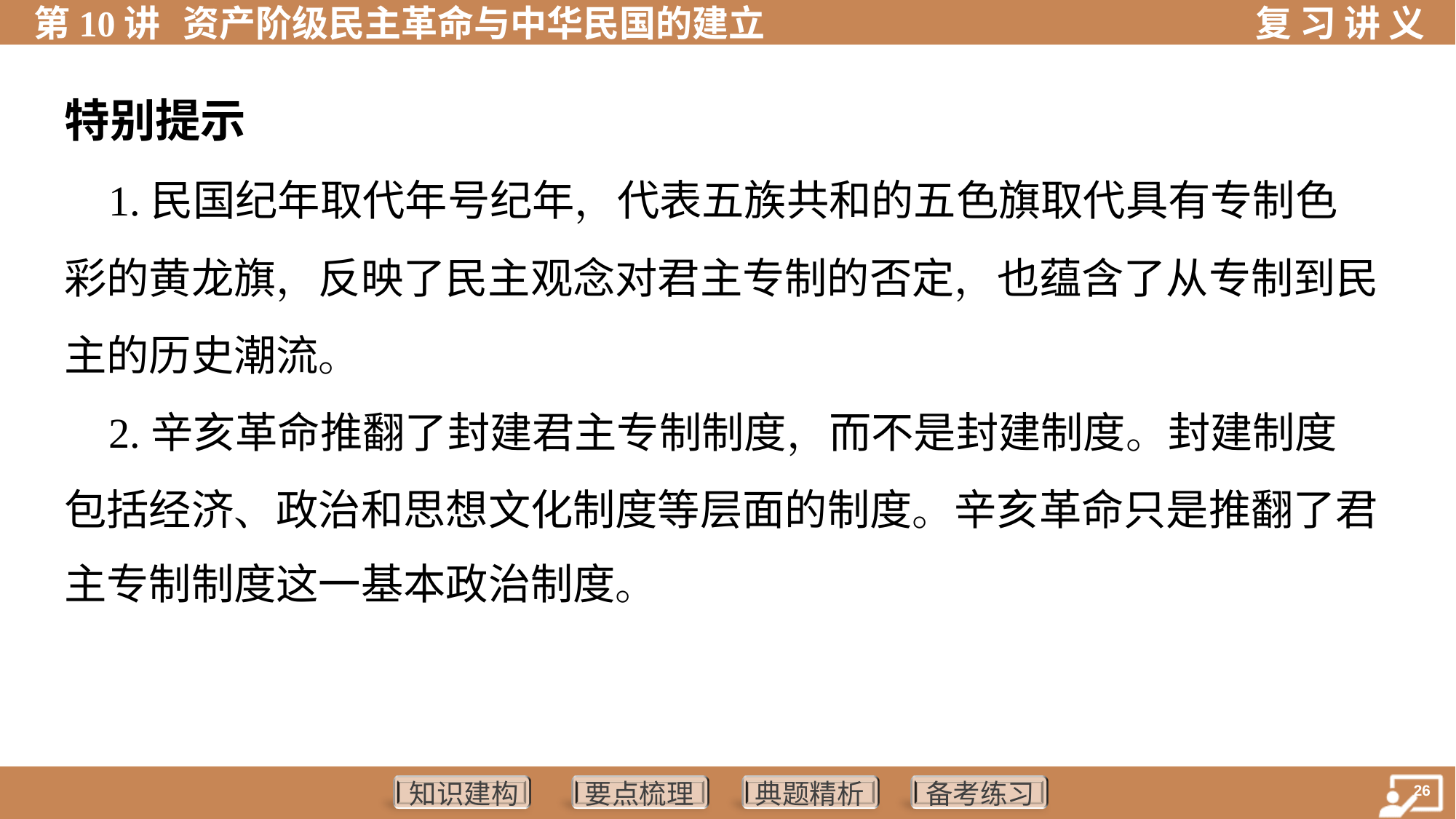

特别提示
    1.民国纪年取代年号纪年，代表五族共和的五色旗取代具有专制色
彩的黄龙旗，反映了民主观念对君主专制的否定，也蕴含了从专制到民
主的历史潮流。
    2.辛亥革命推翻了封建君主专制制度，而不是封建制度。封建制度
包括经济、政治和思想文化制度等层面的制度。辛亥革命只是推翻了君
主专制制度这一基本政治制度。